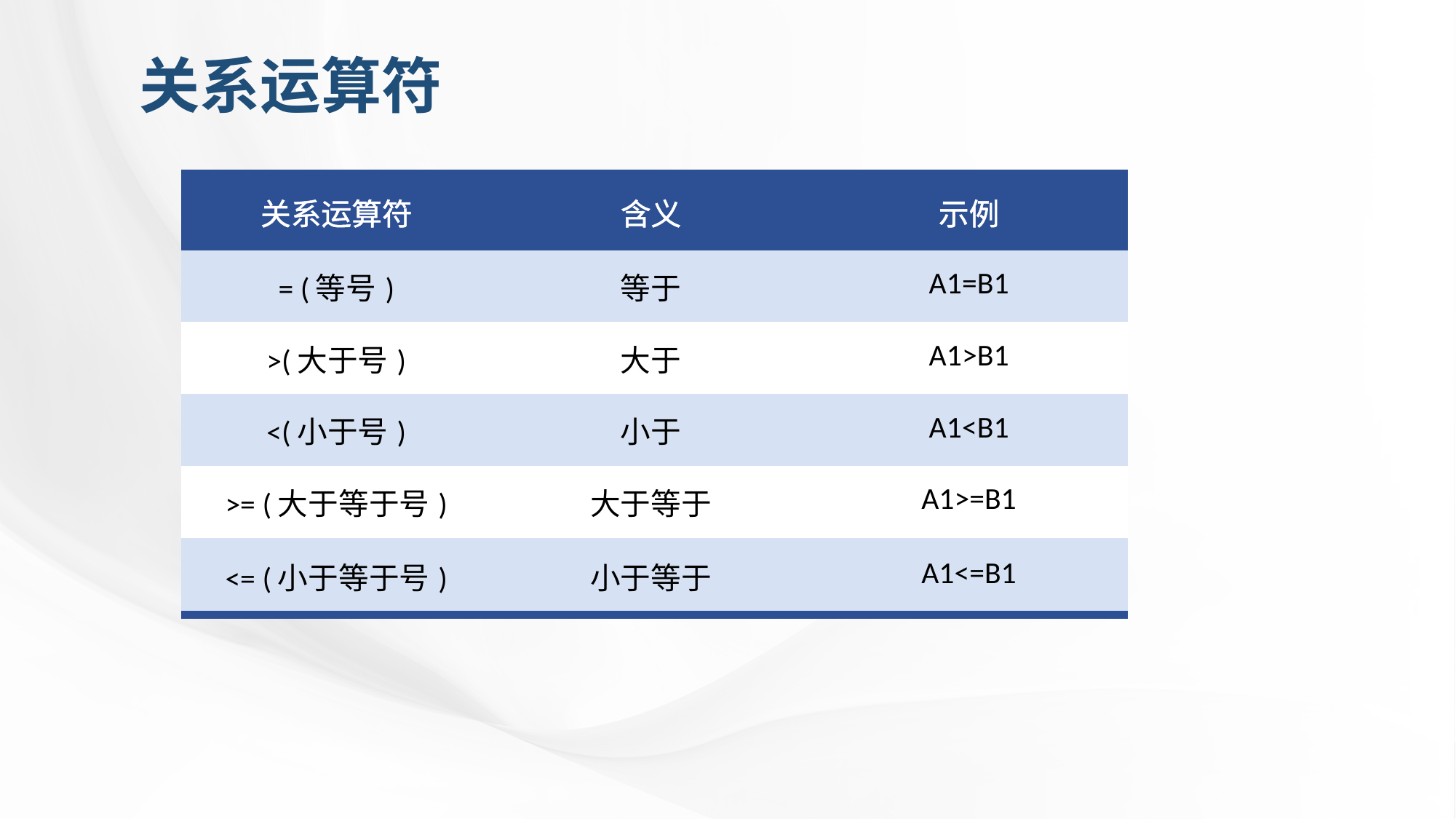

# 关系运算符
| 关系运算符 | 含义 | 示例 |
| --- | --- | --- |
| = (等号) | 等于 | A1=B1 |
| >(大于号) | 大于 | A1>B1 |
| <(小于号) | 小于 | A1<B1 |
| >= (大于等于号) | 大于等于 | A1>=B1 |
| <= (小于等于号) | 小于等于 | A1<=B1 |